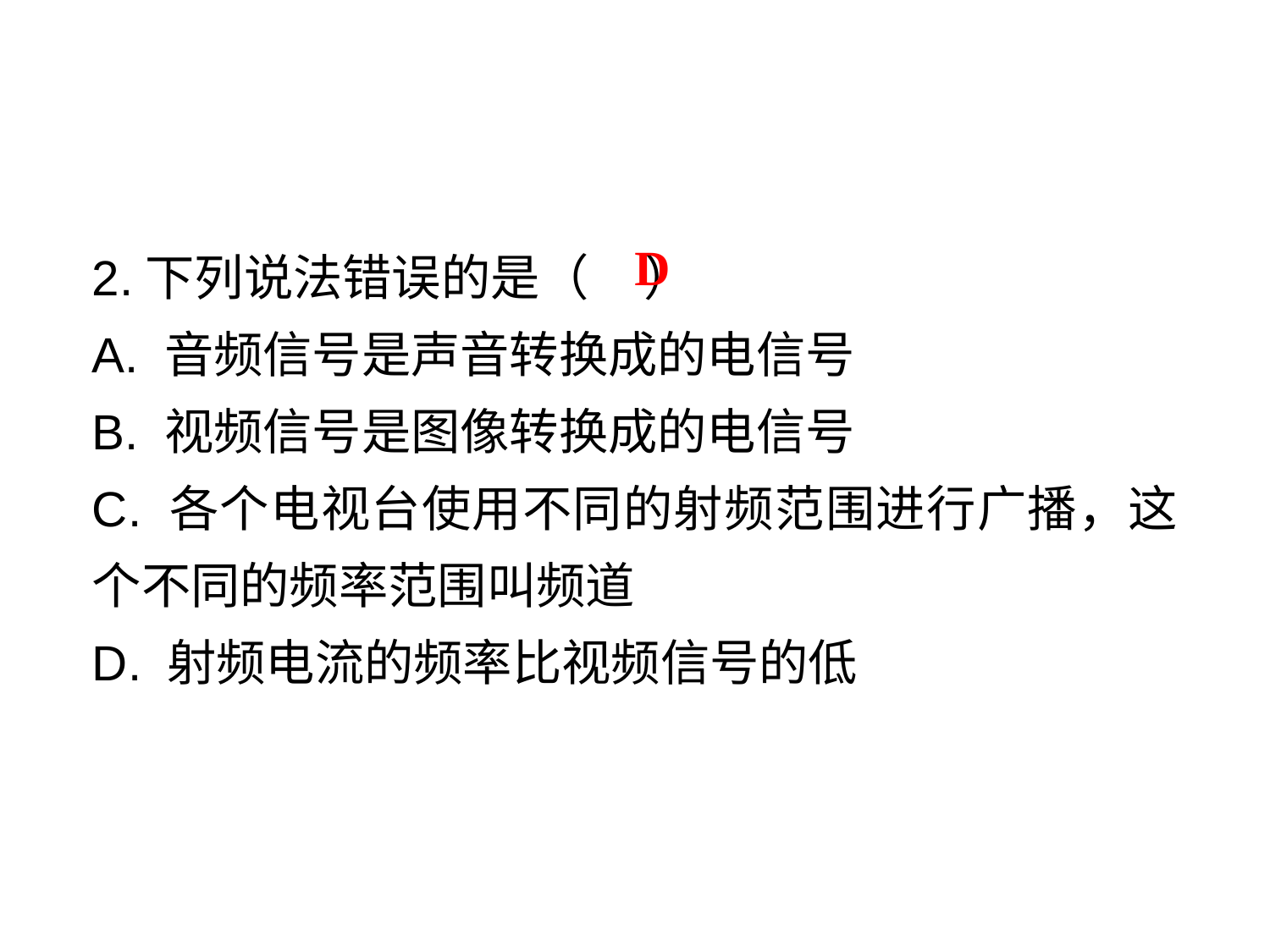

2.下列说法错误的是（     ）
A. 音频信号是声音转换成的电信号
B. 视频信号是图像转换成的电信号
C. 各个电视台使用不同的射频范围进行广播，这个不同的频率范围叫频道
D. 射频电流的频率比视频信号的低
D